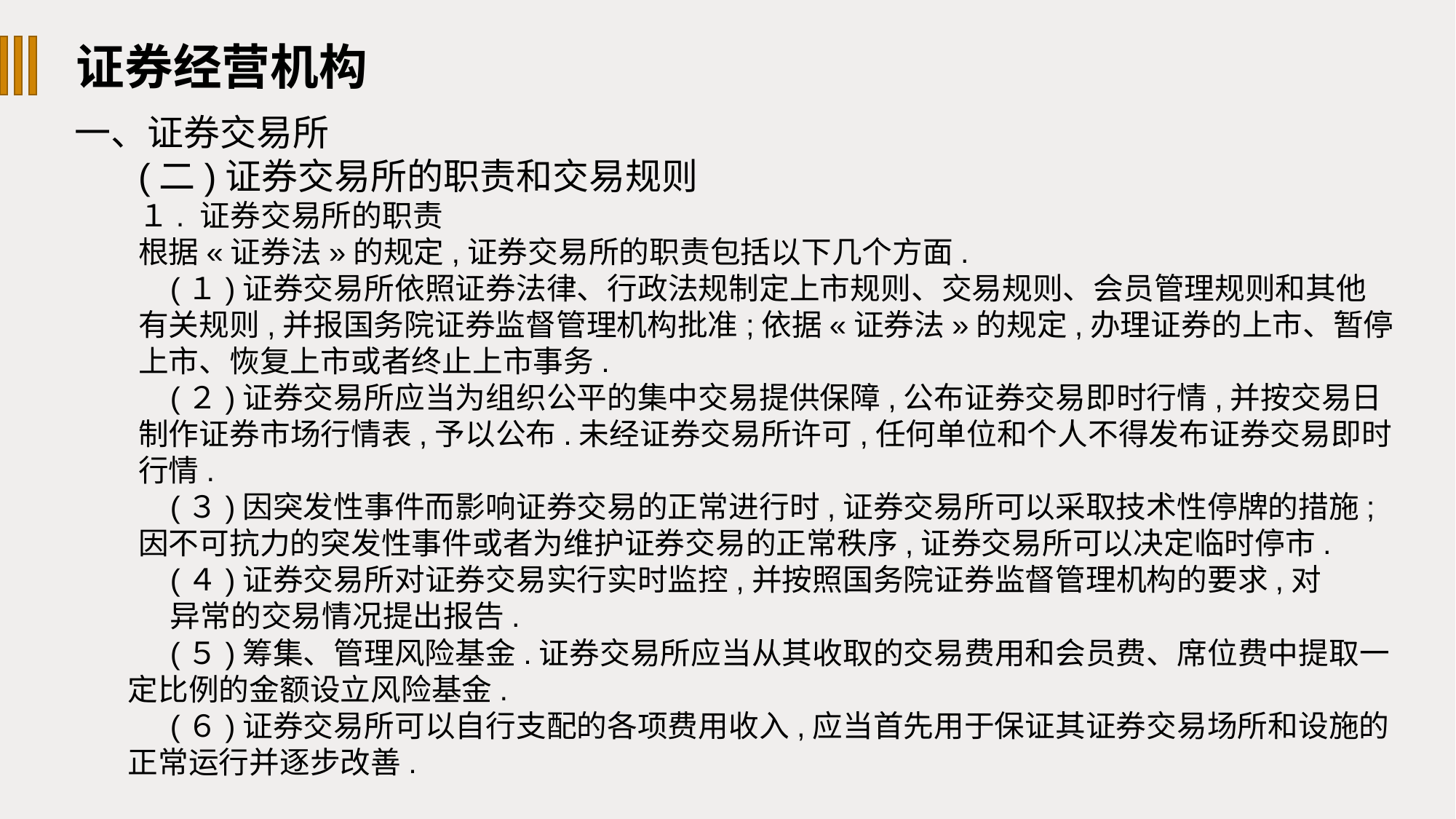

证券经营机构

一、证券交易所
(二)证券交易所的职责和交易规则
１. 证券交易所的职责
根据«证券法»的规定,证券交易所的职责包括以下几个方面.
(１)证券交易所依照证券法律、行政法规制定上市规则、交易规则、会员管理规则和其他有关规则,并报国务院证券监督管理机构批准;依据«证券法»的规定,办理证券的上市、暂停上市、恢复上市或者终止上市事务.
(２)证券交易所应当为组织公平的集中交易提供保障,公布证券交易即时行情,并按交易日制作证券市场行情表,予以公布.未经证券交易所许可,任何单位和个人不得发布证券交易即时行情.
(３)因突发性事件而影响证券交易的正常进行时,证券交易所可以采取技术性停牌的措施;因不可抗力的突发性事件或者为维护证券交易的正常秩序,证券交易所可以决定临时停市.
(４)证券交易所对证券交易实行实时监控,并按照国务院证券监督管理机构的要求,对
异常的交易情况提出报告.
(５)筹集、管理风险基金.证券交易所应当从其收取的交易费用和会员费、席位费中提取一定比例的金额设立风险基金.
(６)证券交易所可以自行支配的各项费用收入,应当首先用于保证其证券交易场所和设施的正常运行并逐步改善.